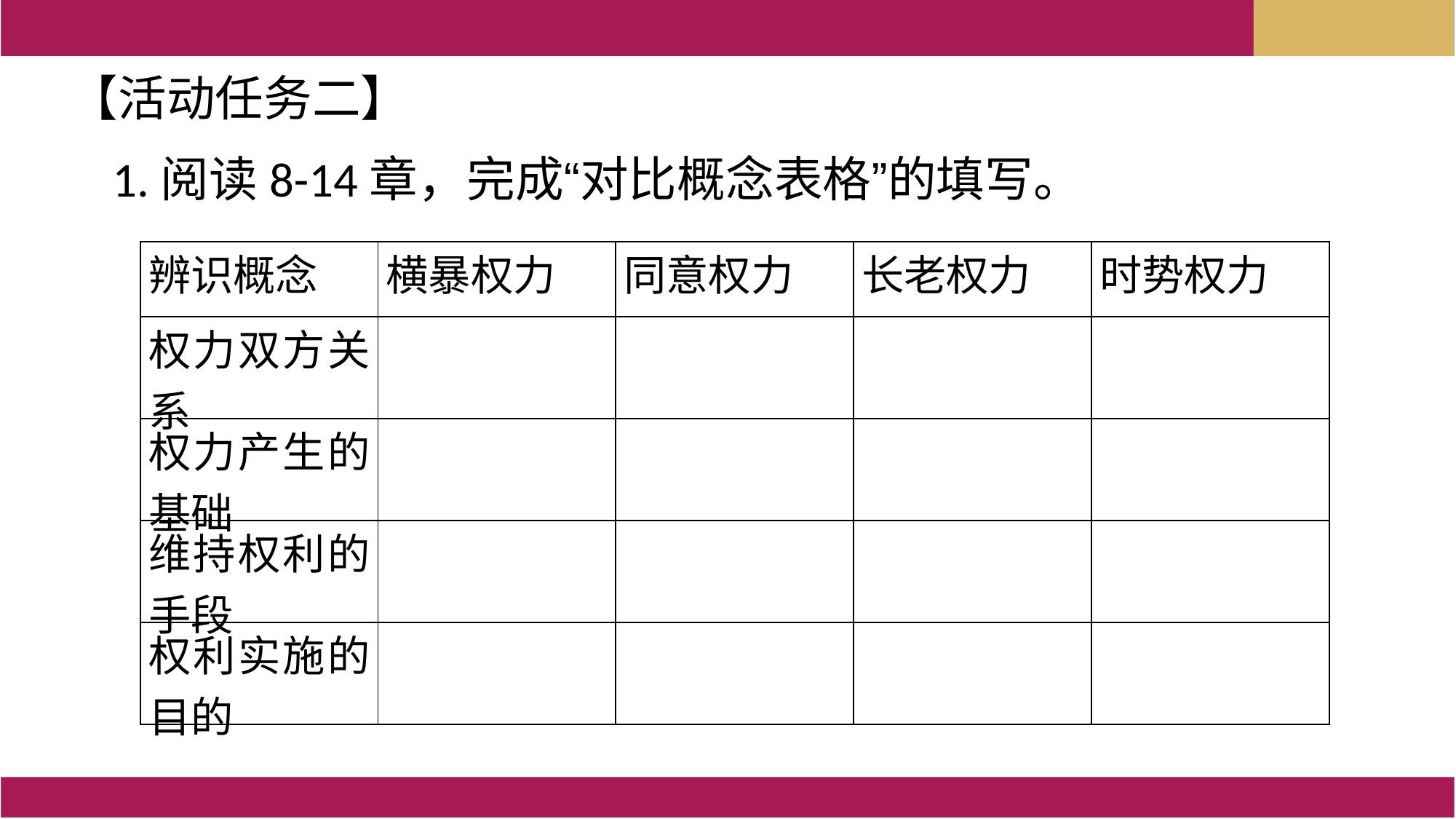

【活动任务二】
1.阅读8-14章，完成“对比概念表格”的填写。
| 辨识概念 | 横暴权力 | 同意权力 | 长老权力 | 时势权力 |
| --- | --- | --- | --- | --- |
| 权力双方关系 |  |  |  |  |
| 权力产生的基础 |  |  |  |  |
| 维持权利的手段 |  |  |  |  |
| 权利实施的目的 |  |  |  |  |